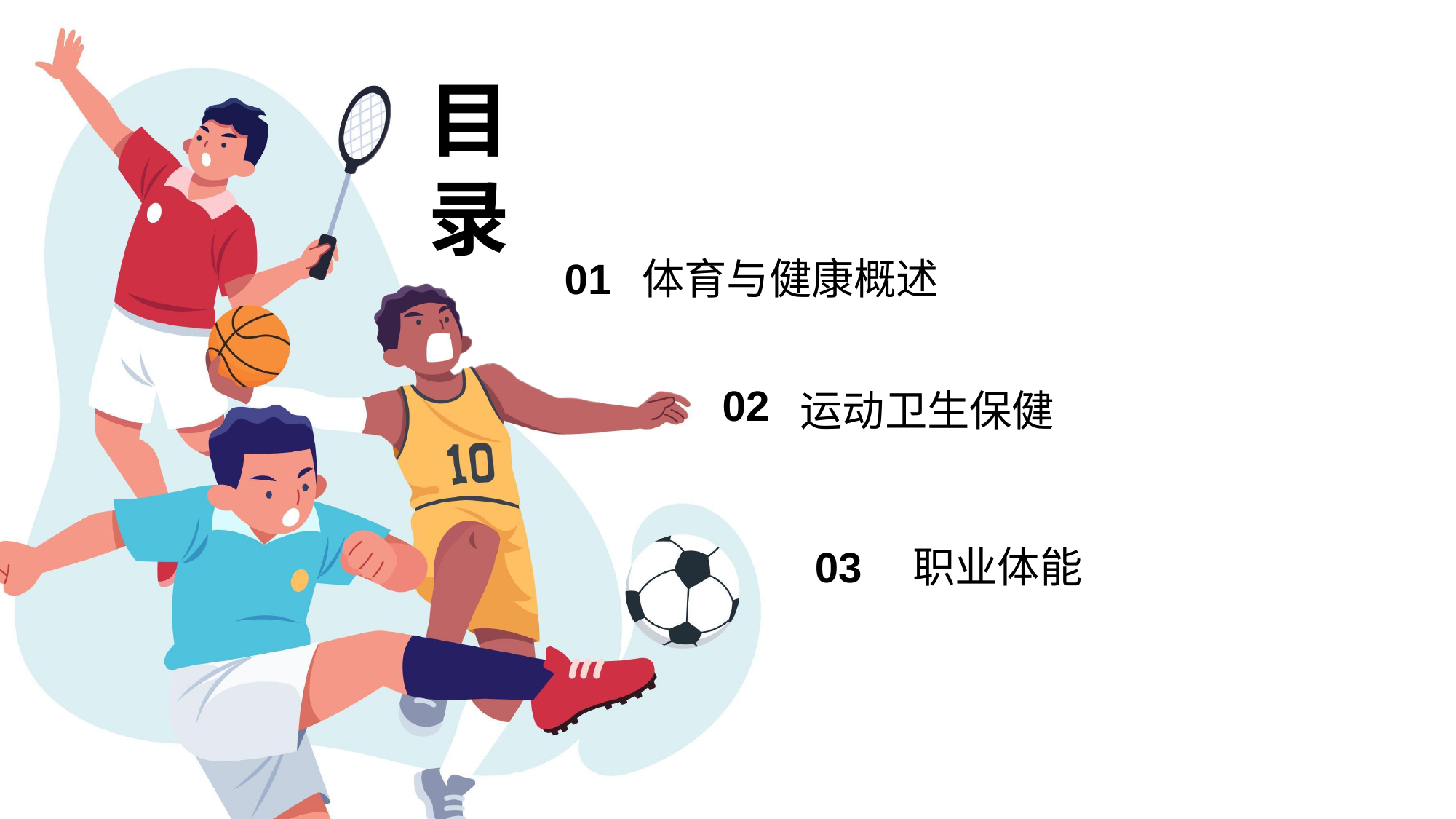

目录
01
体育与健康概述
02
运动卫生保健
03
职业体能